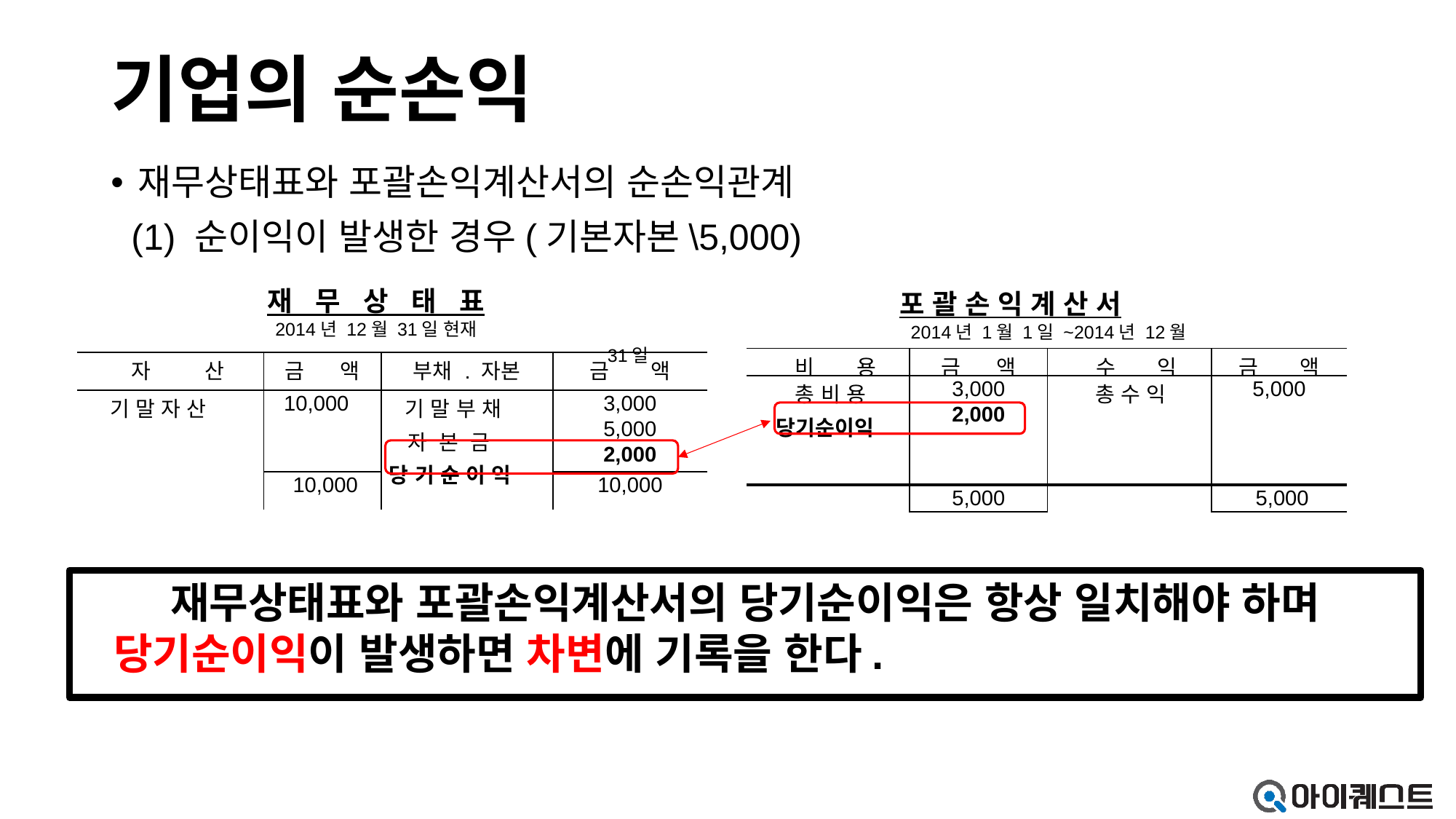

# 기업의 순손익
재무상태표와 포괄손익계산서의 순손익관계
  (1) 순이익이 발생한 경우(기본자본\5,000)

재   무   상   태   표
포 괄 손 익 계 산 서
 2014년 12월 31일 현재
2014년 1월 1일 ~2014년 12월 31일
| 비 용 | 금 액 | 수 익 | 금 액 |
| --- | --- | --- | --- |
| 총 비 용 당기순이익 | 3,000 2,000 | 총 수 익 | 5,000 |
|  | 5,000 |  | 5,000 |
| 자 산 | 금 액 | 부채 . 자본 | 금 액 |
| --- | --- | --- | --- |
| 기 말 자 산 | 10,000 | 기 말 부 채 자 본 금 당 기 순 이 익 | 3,000 5,000 2,000 |
|  | 10,000 |  | 10,000 |

재무상태표와 포괄손익계산서의 당기순이익은 항상 일치해야 하며
  당기순이익이 발생하면 차변에 기록을 한다.